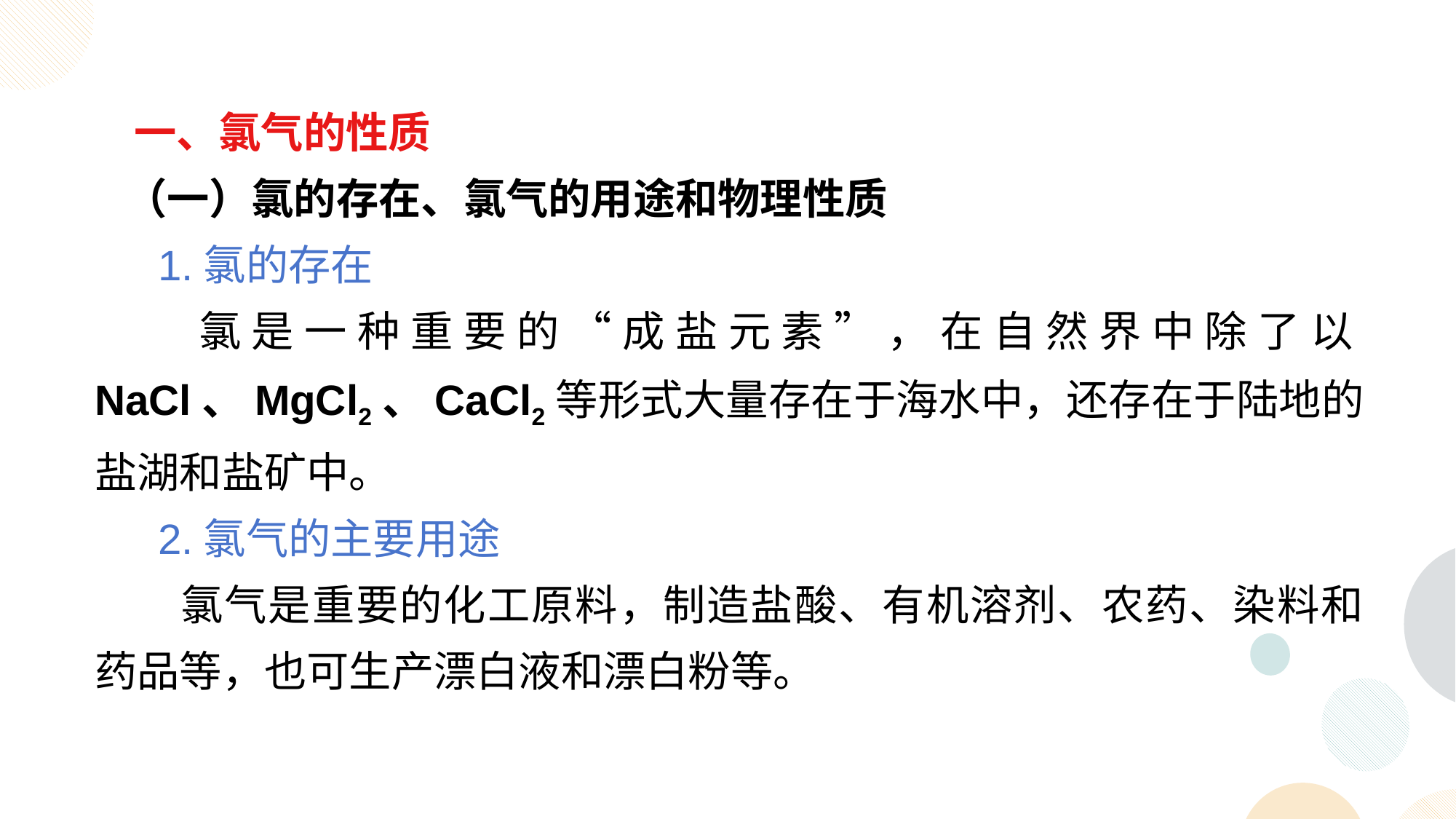

一、氯气的性质
  （一）氯的存在、氯气的用途和物理性质
1.氯的存在
 氯是一种重要的“成盐元素”，在自然界中除了以NaCl、MgCl2、CaCl2等形式大量存在于海水中，还存在于陆地的盐湖和盐矿中。
2.氯气的主要用途
 氯气是重要的化工原料，制造盐酸、有机溶剂、农药、染料和药品等，也可生产漂白液和漂白粉等。